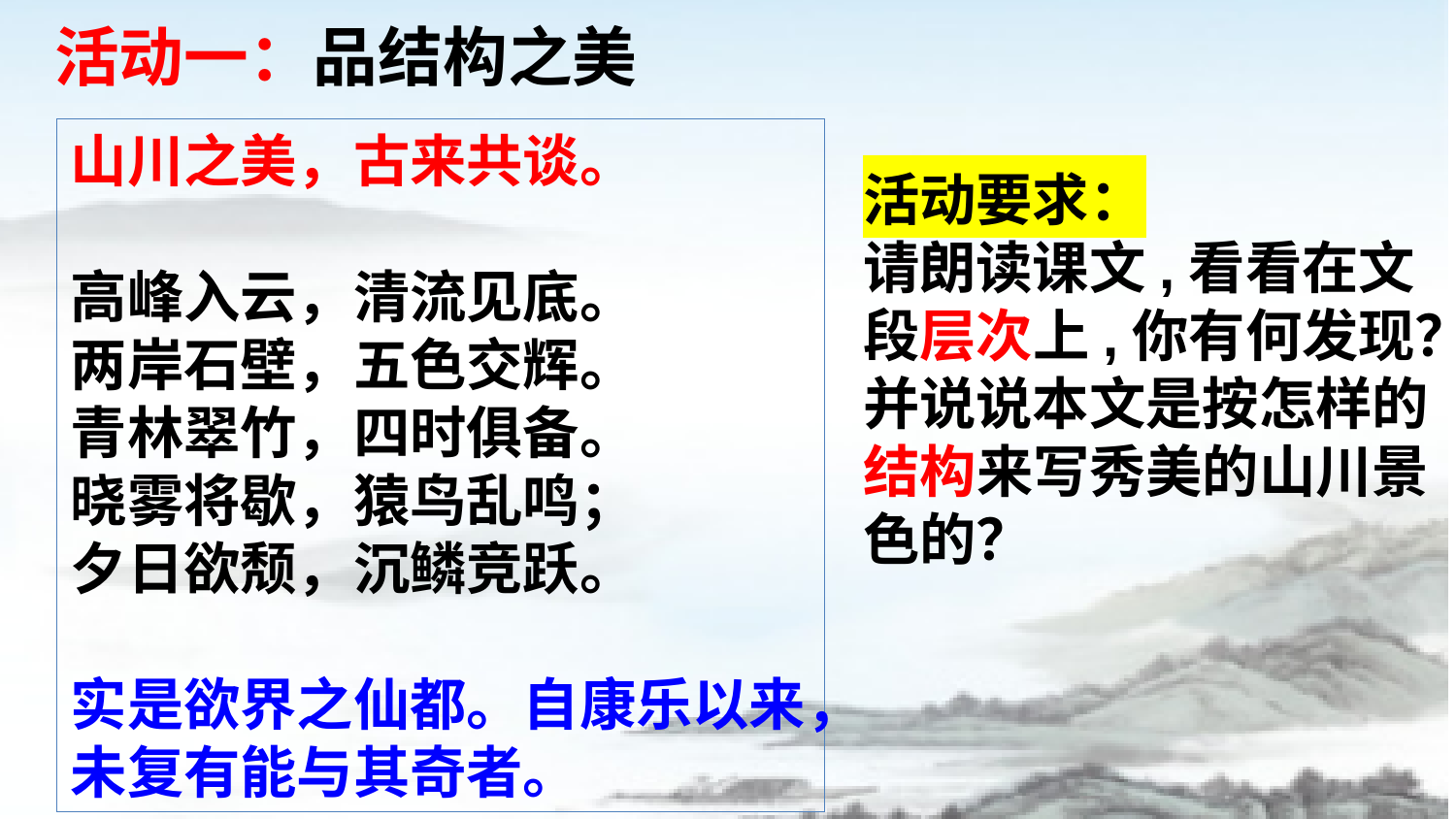

活动一：品结构之美

山川之美，古来共谈。

高峰入云，清流见底。
两岸石壁，五色交辉。
青林翠竹，四时俱备。
晓雾将歇，猿鸟乱鸣；
夕日欲颓，沉鳞竞跃。

实是欲界之仙都。自康乐以来，未复有能与其奇者。
活动要求：
请朗读课文,看看在文段层次上,你有何发现？
并说说本文是按怎样的结构来写秀美的山川景色的？